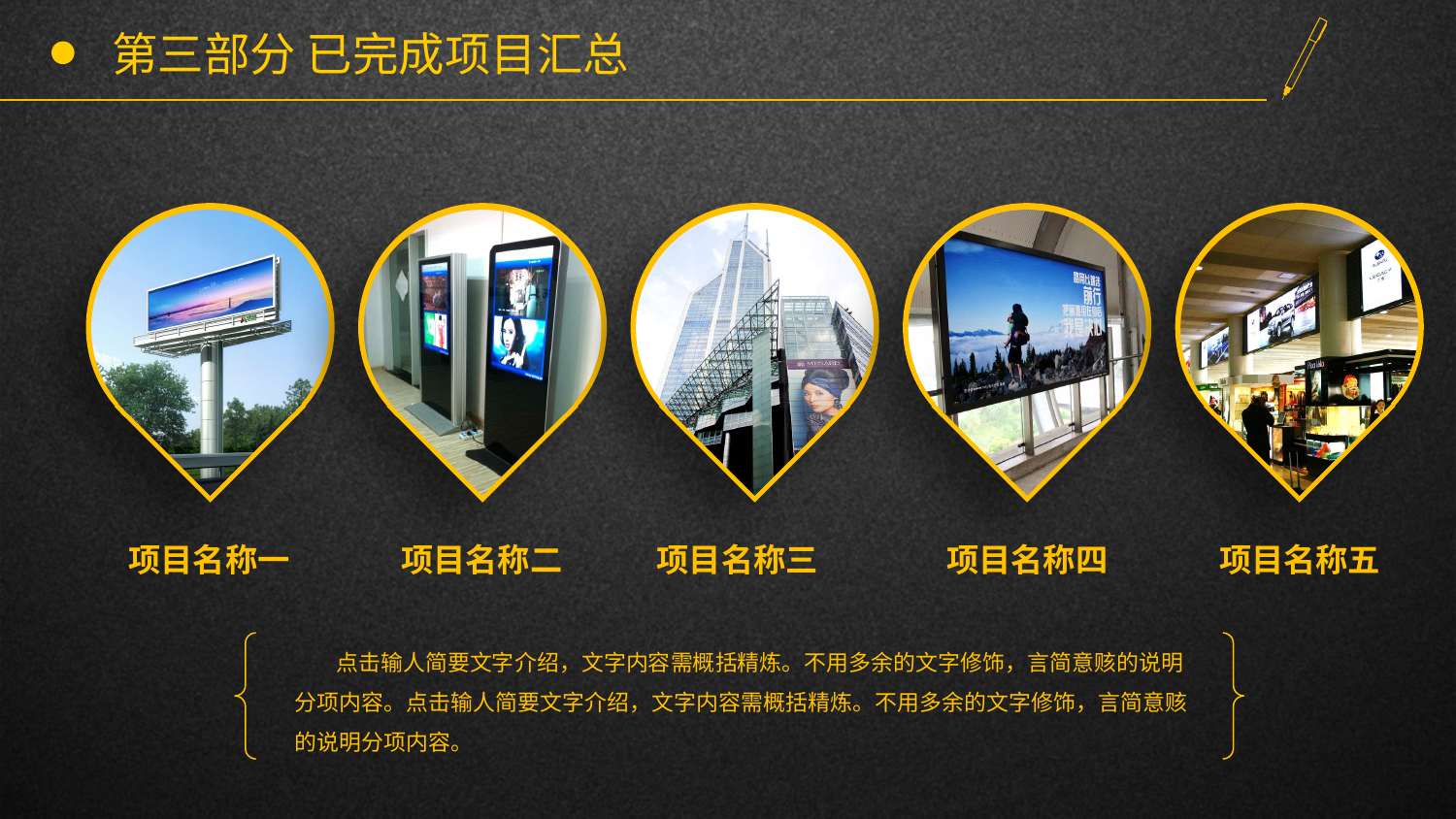

# 第三部分 已完成项目汇总

项目名称一
项目名称二
项目名称三
项目名称四
项目名称五
       点击输人简要文字介绍，文字内容需概括精炼。不用多余的文字修饰，言简意赅的说明分项内容。点击输人简要文字介绍，文字内容需概括精炼。不用多余的文字修饰，言简意赅的说明分项内容。